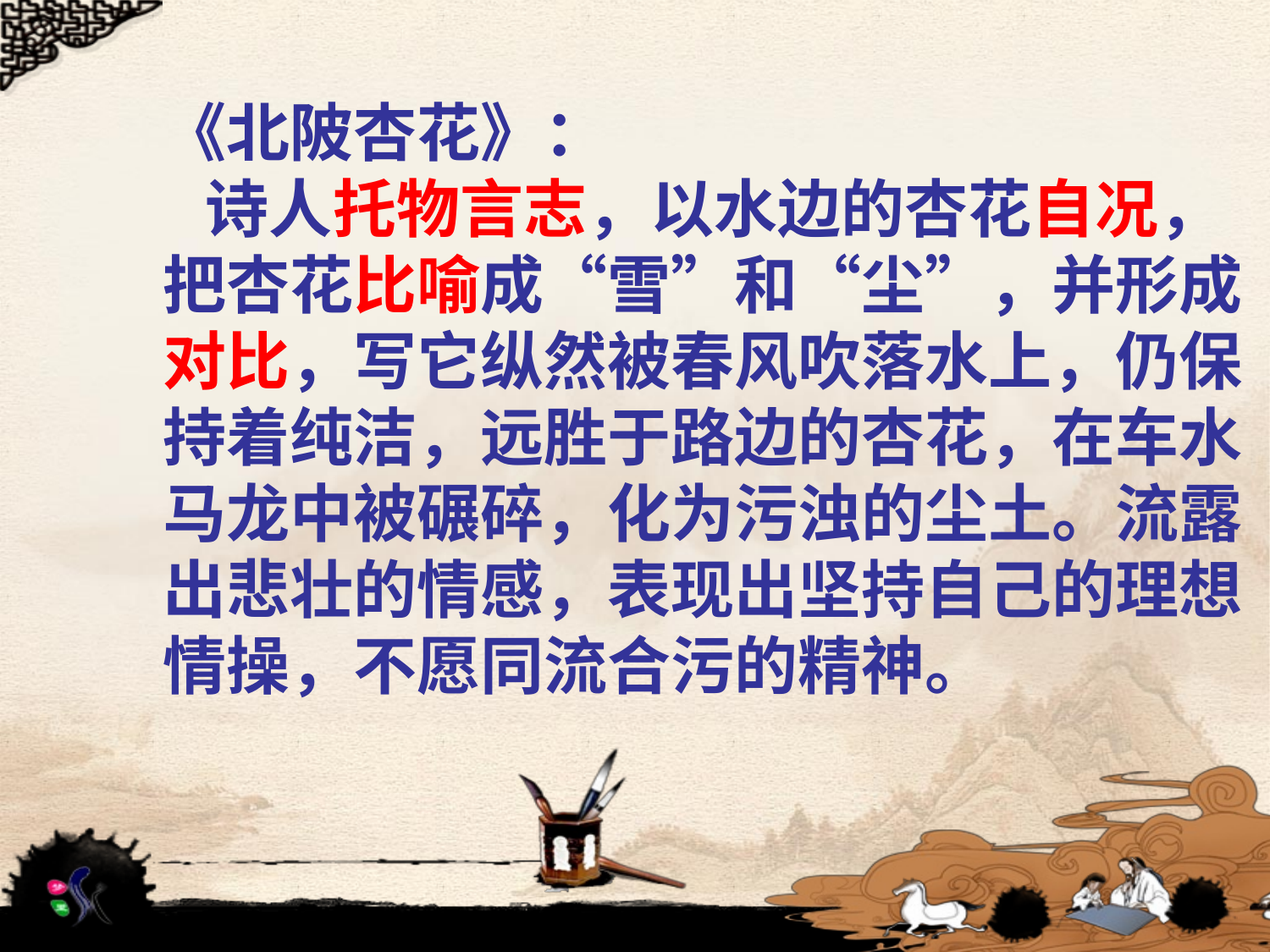

《北陂杏花》：
   诗人托物言志，以水边的杏花自况，把杏花比喻成“雪”和“尘”，并形成对比，写它纵然被春风吹落水上，仍保持着纯洁，远胜于路边的杏花，在车水马龙中被碾碎，化为污浊的尘土。流露出悲壮的情感，表现出坚持自己的理想情操，不愿同流合污的精神。